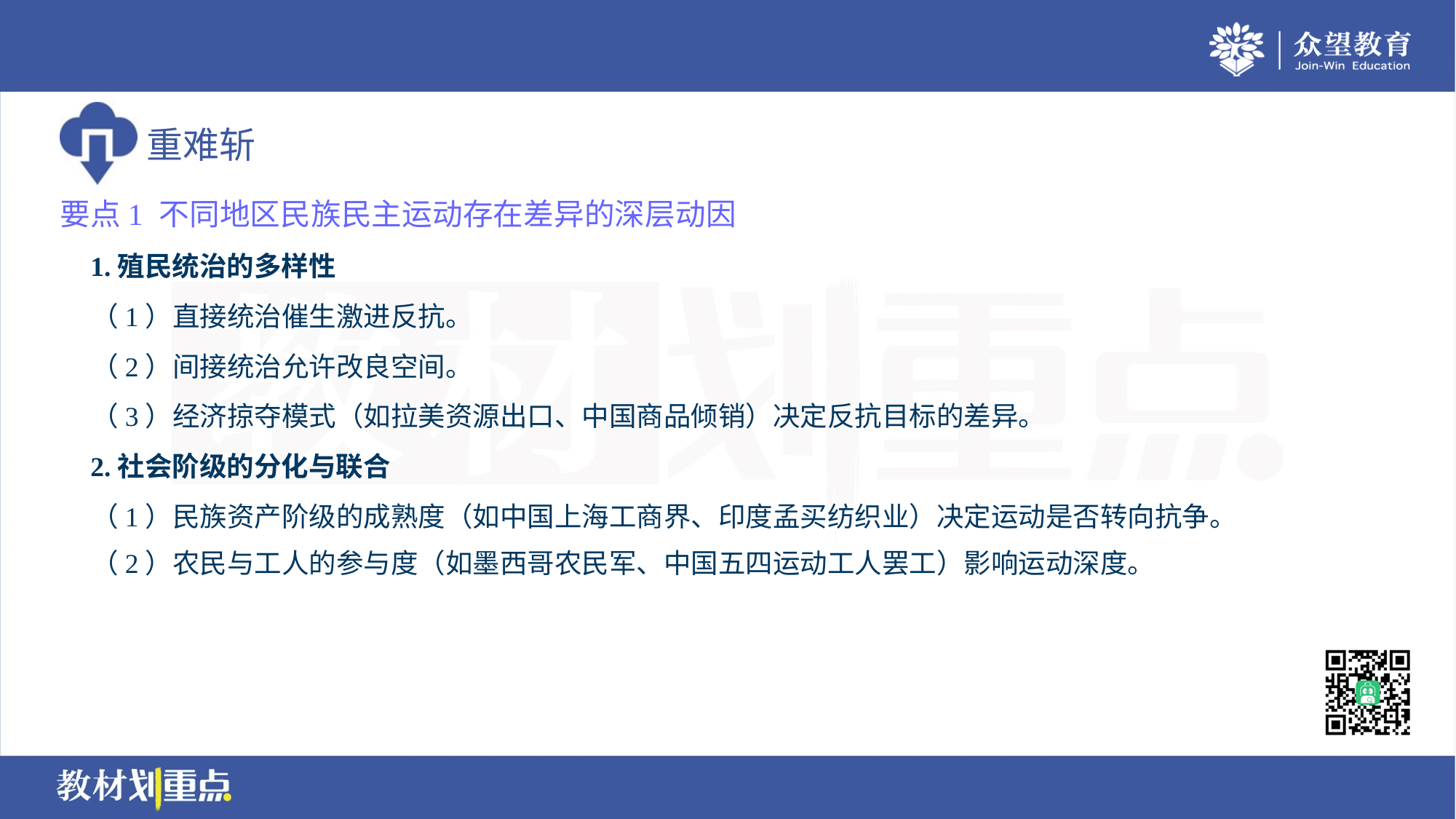

要点1 不同地区民族民主运动存在差异的深层动因
    1.殖民统治的多样性
    （1）直接统治催生激进反抗。
    （2）间接统治允许改良空间。
    （3）经济掠夺模式（如拉美资源出口、中国商品倾销）决定反抗目标的差异。
    2.社会阶级的分化与联合
    （1）民族资产阶级的成熟度（如中国上海工商界、印度孟买纺织业）决定运动是否转向抗争。
    （2）农民与工人的参与度（如墨西哥农民军、中国五四运动工人罢工）影响运动深度。